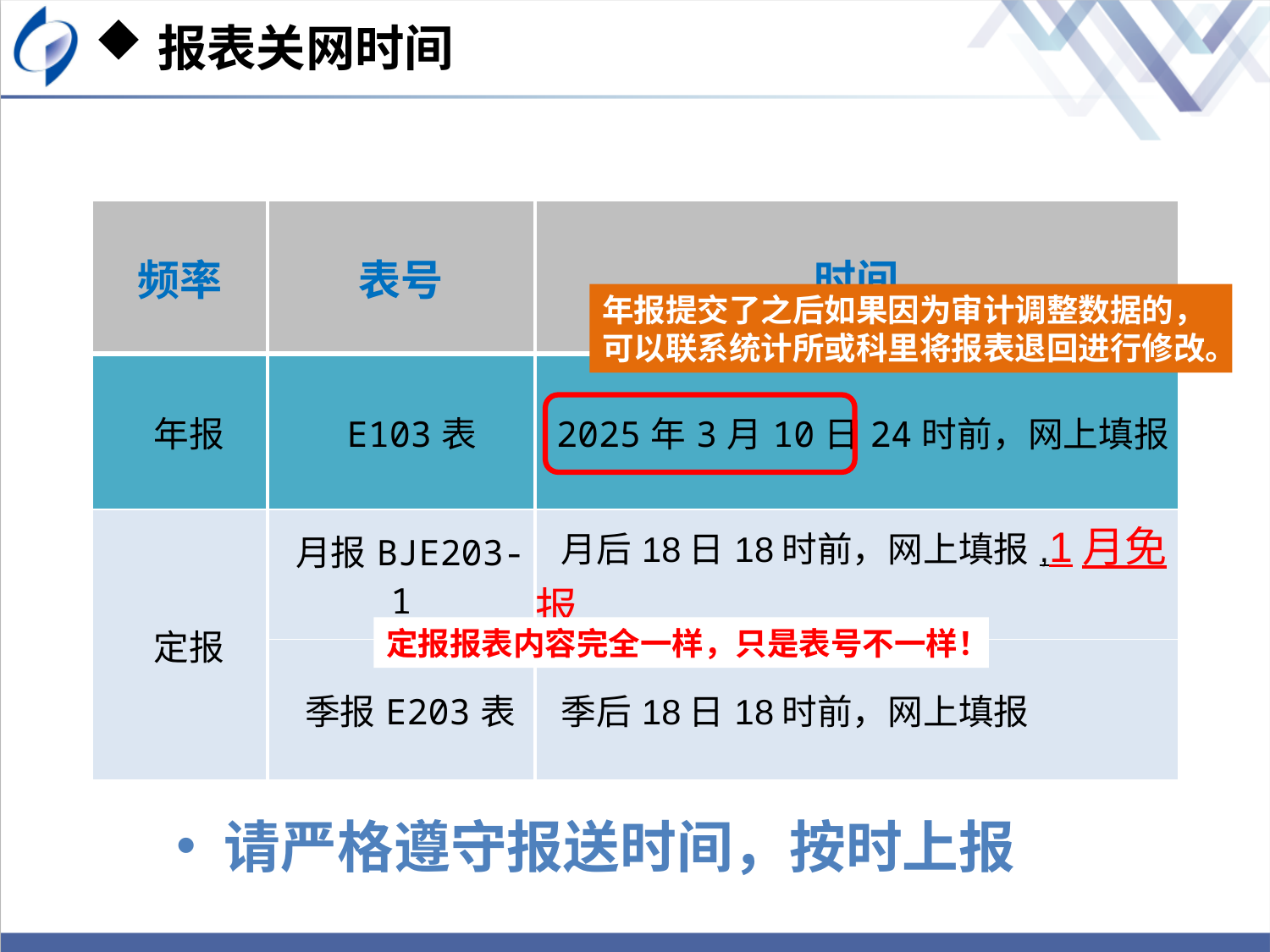

# 报表关网时间
| 频率 | 表号 | 时间 |
| --- | --- | --- |
| 年报 | E103表 | 2025年3月10日24时前，网上填报 |
| 定报 | 月报BJE203-1 | 月后18日18时前，网上填报,1月免报 |
|  | 季报E203表 | 季后18日18时前，网上填报 |
年报提交了之后如果因为审计调整数据的，可以联系统计所或科里将报表退回进行修改。

定报报表内容完全一样，只是表号不一样！
请严格遵守报送时间，按时上报